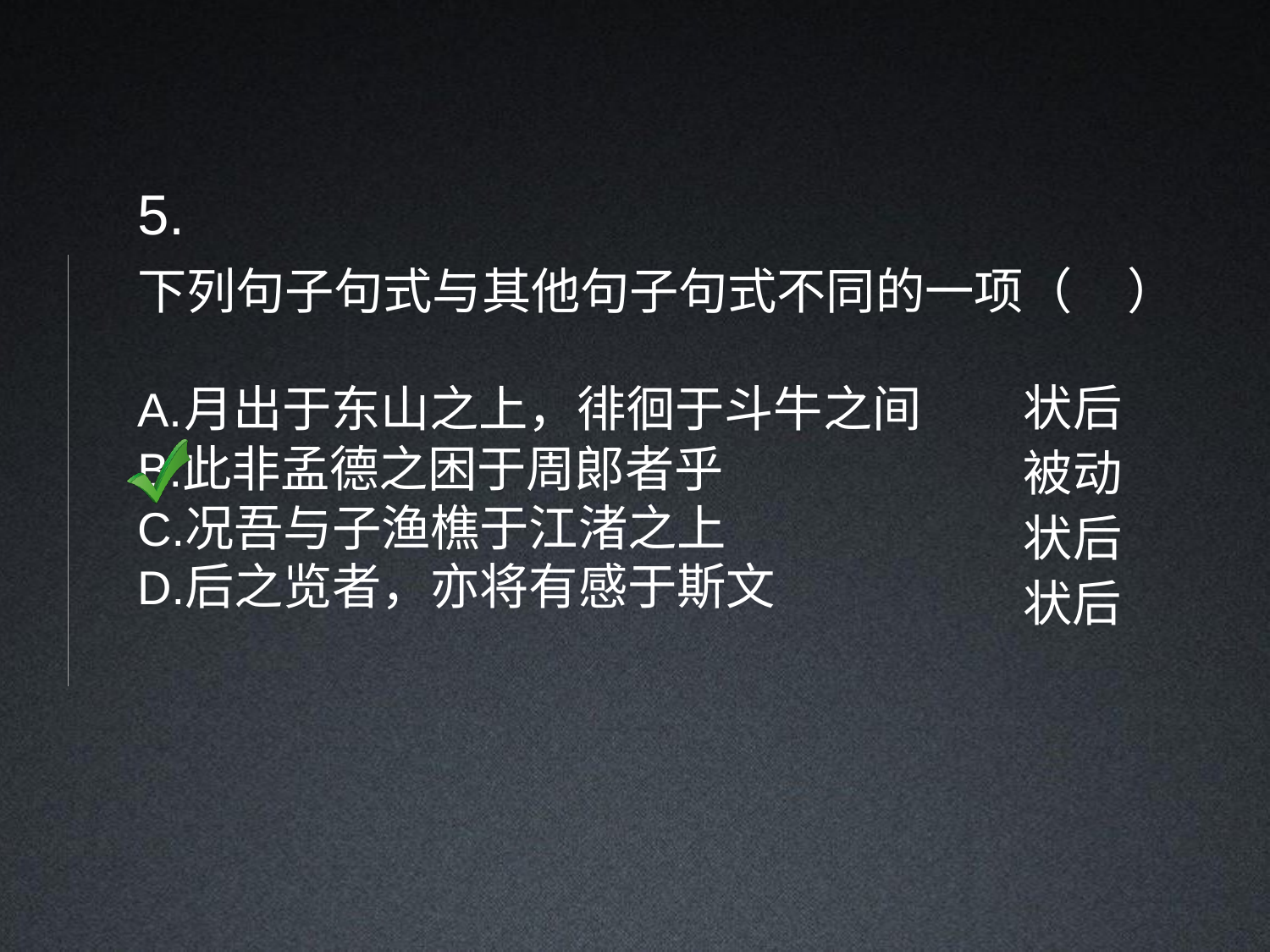

5.
下列句子句式与其他句子句式不同的一项（	）

状后
被动
状后
状后
月出于东山之上，徘徊于斗牛之间
此非孟德之困于周郞者乎
况吾与子渔樵于江渚之上
后之览者，亦将有感于斯文